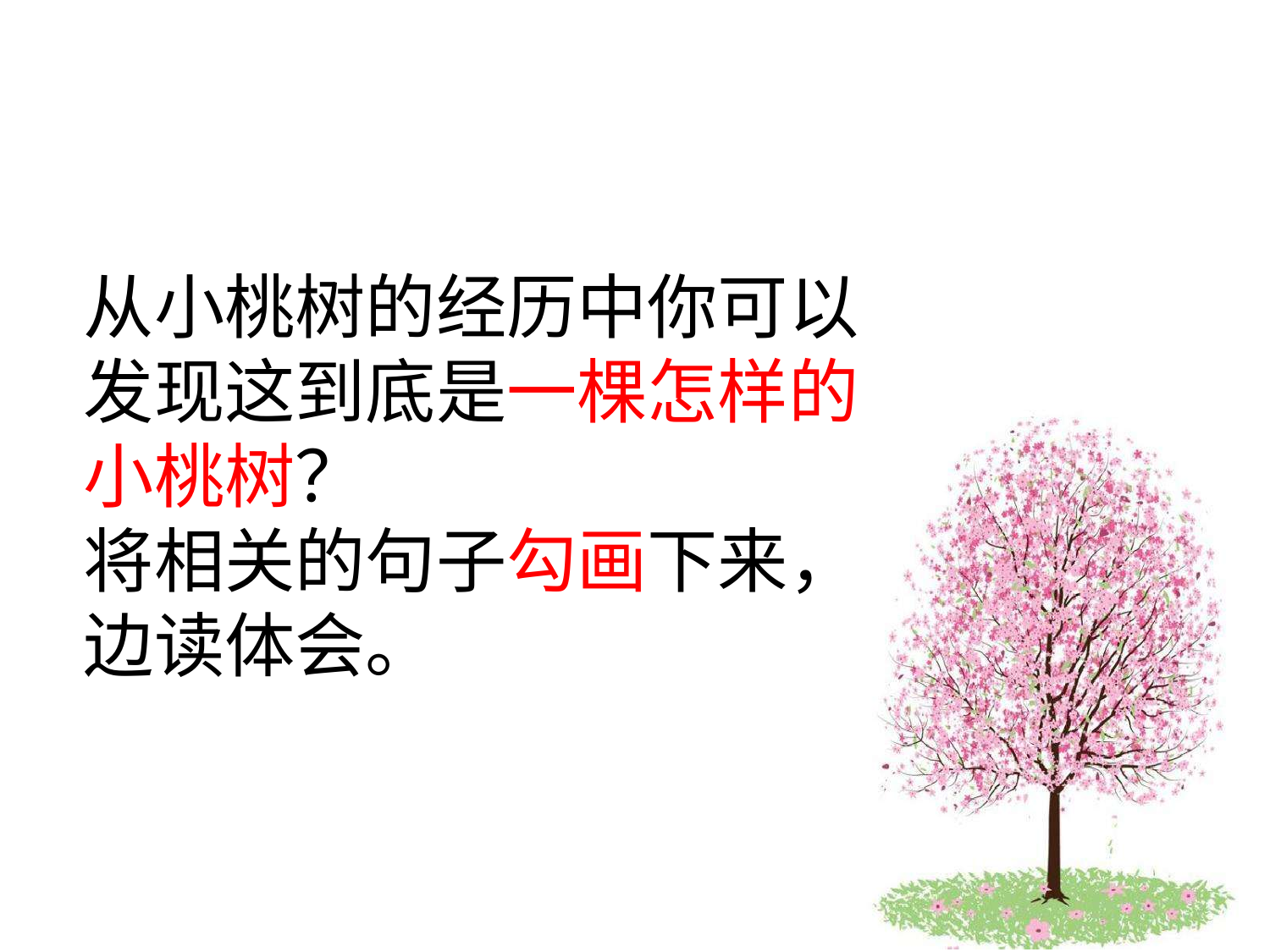

从小桃树的经历中你可以发现这到底是一棵怎样的小桃树？
将相关的句子勾画下来，边读体会。